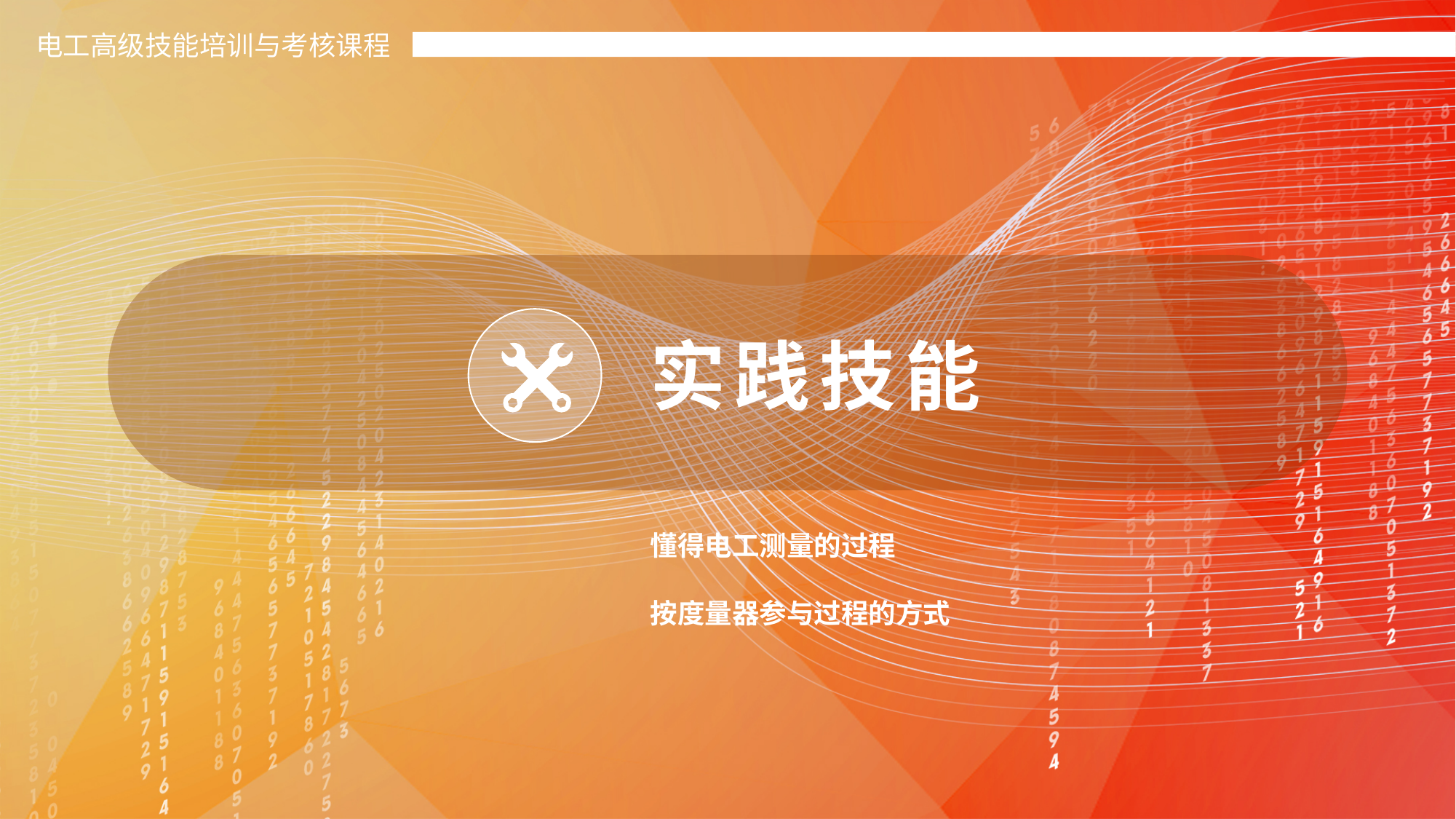

电工高级技能培训与考核课程

实践技能
懂得电工测量的过程
按度量器参与过程的方式